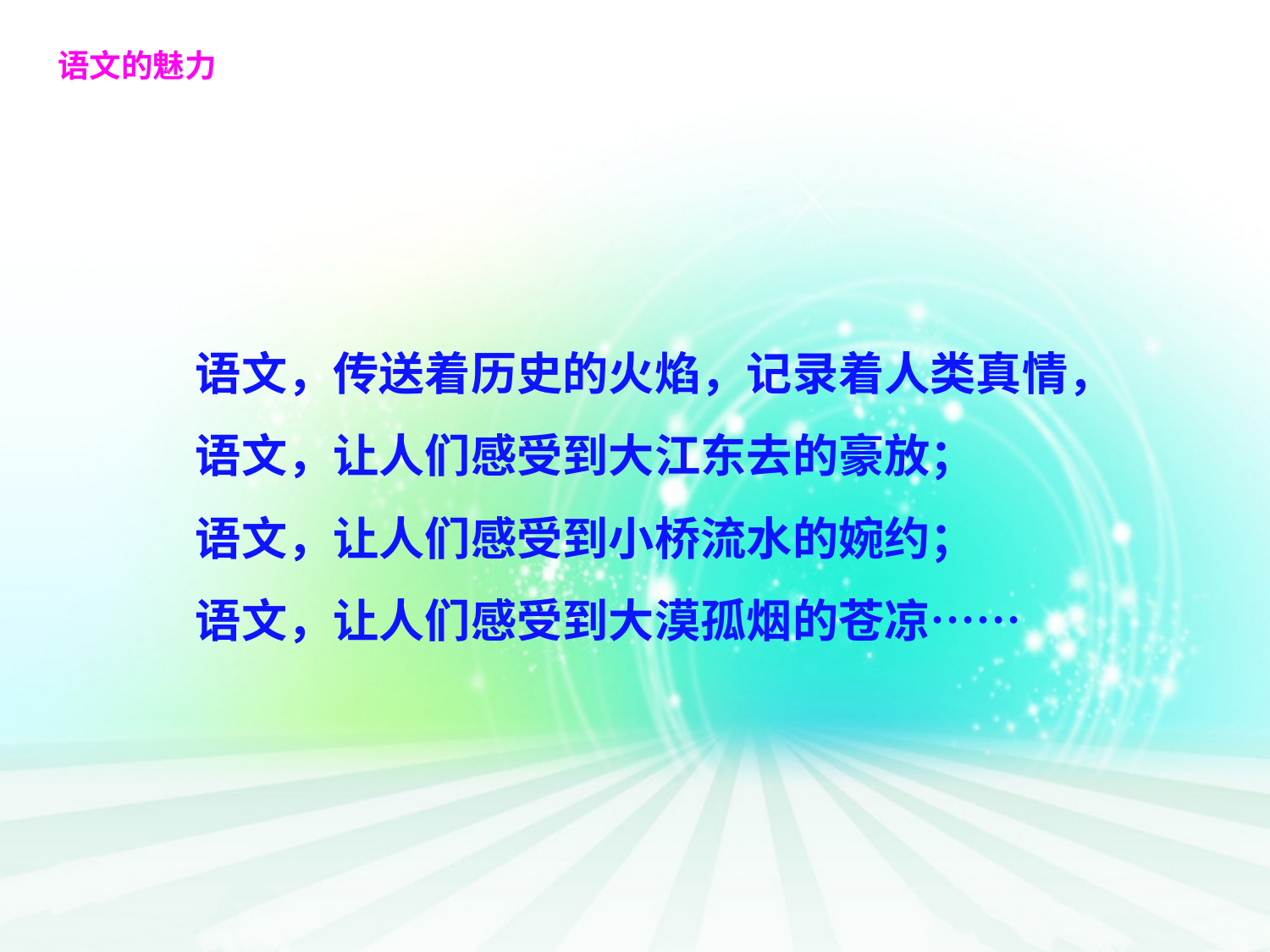

语文的魅力
语文，传送着历史的火焰，记录着人类真情，
语文，让人们感受到大江东去的豪放；
语文，让人们感受到小桥流水的婉约；
语文，让人们感受到大漠孤烟的苍凉……